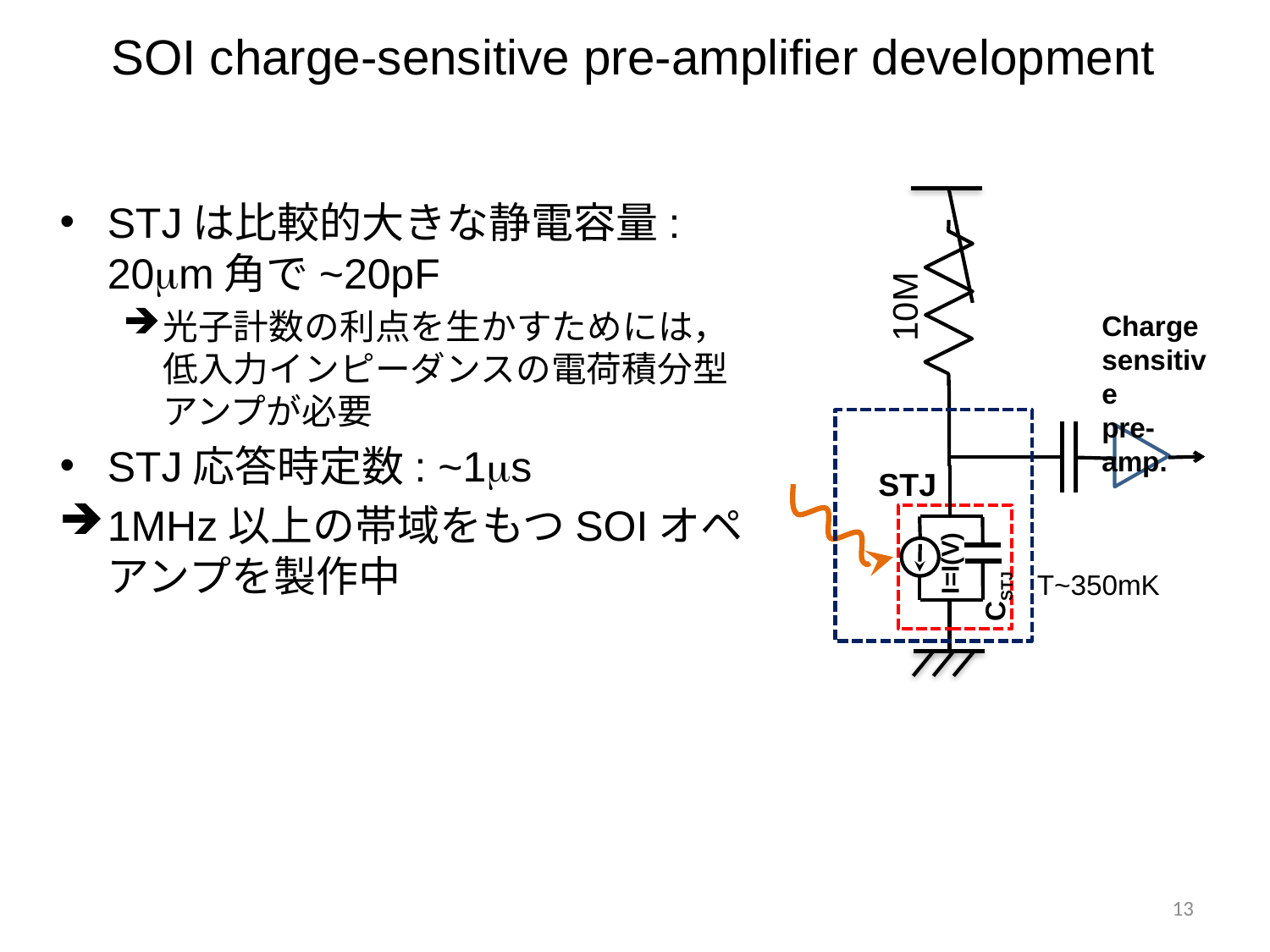

# SOI charge-sensitive pre-amplifier development

10M
Charge sensitive
pre-amp.

STJ

CSTJ

I=I(V)
T~350mK
STJは比較的大きな静電容量:  20μm角で~20pF
光子計数の利点を生かすためには，低入力インピーダンスの電荷積分型アンプが必要
STJ応答時定数: ~1μs
1MHz以上の帯域をもつSOIオペアンプを製作中
13